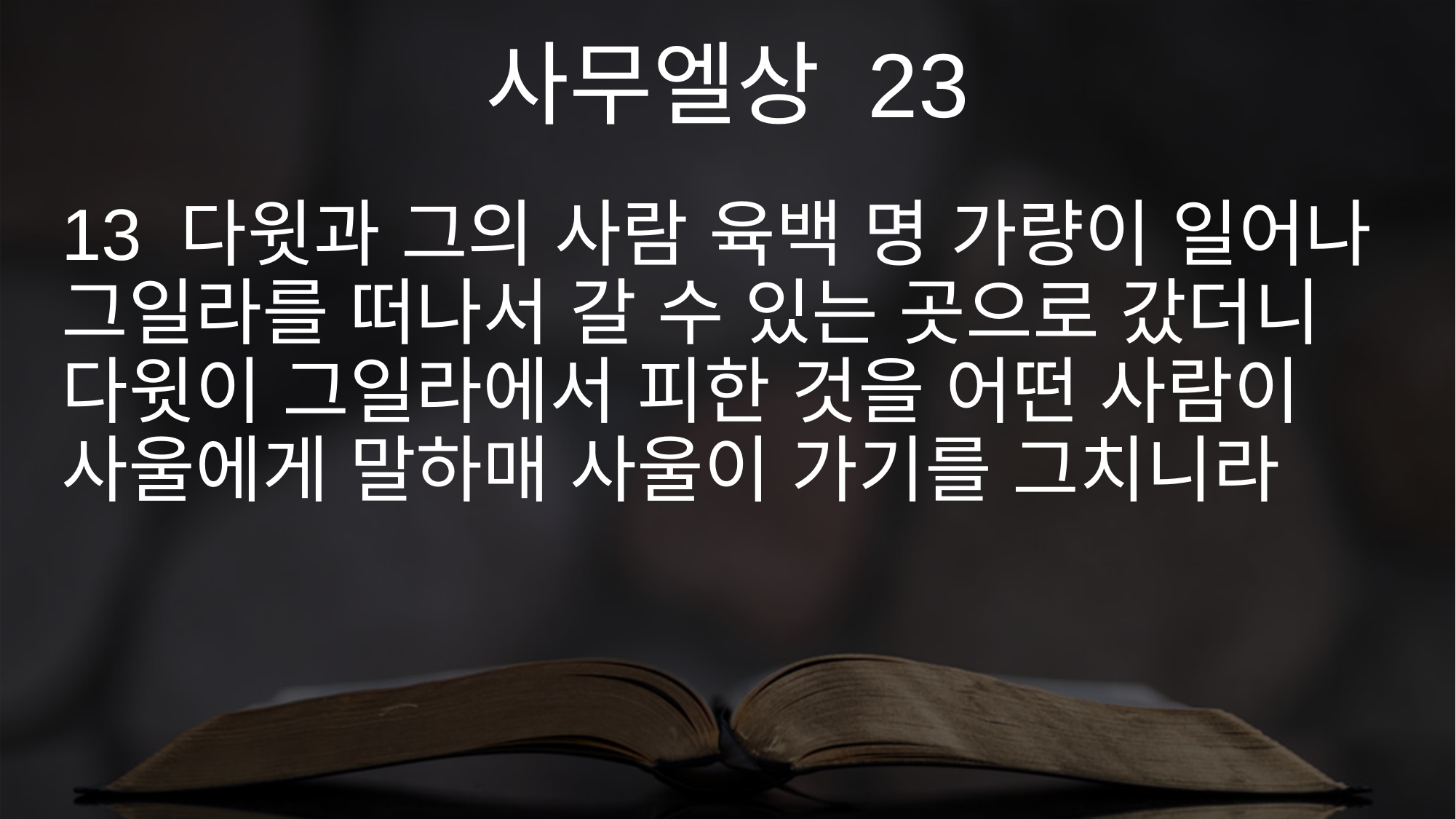

사무엘상 23
13 다윗과 그의 사람 육백 명 가량이 일어나 그일라를 떠나서 갈 수 있는 곳으로 갔더니 다윗이 그일라에서 피한 것을 어떤 사람이 사울에게 말하매 사울이 가기를 그치니라